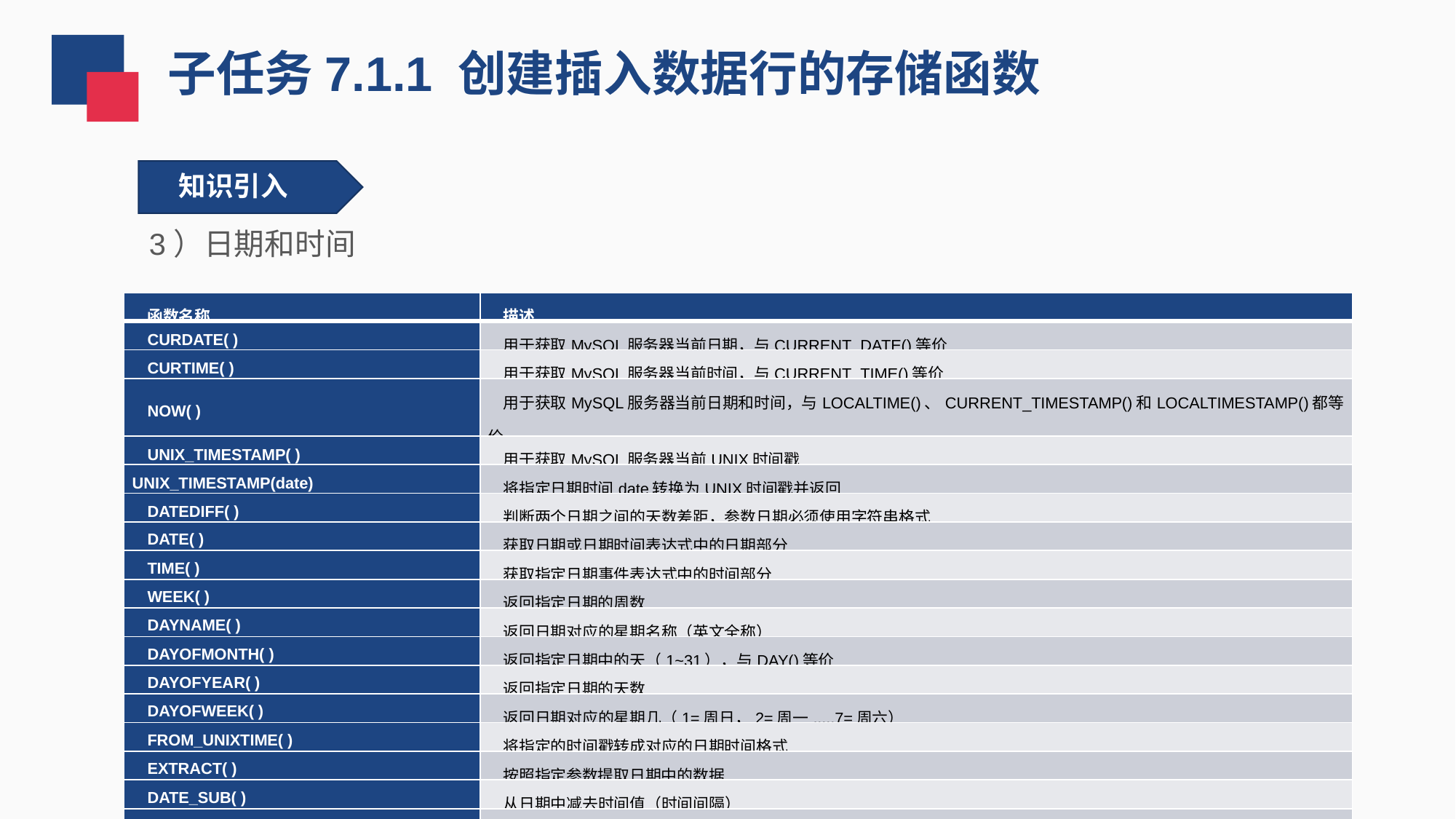

子任务7.1.1 创建插入数据行的存储函数

知识引入
3）日期和时间
| 函数名称 | 描述 |
| --- | --- |
| CURDATE( ) | 用于获取MySQL服务器当前日期，与CURRENT\_DATE()等价 |
| CURTIME( ) | 用于获取MySQL服务器当前时间，与CURRENT\_TIME()等价 |
| NOW( ) | 用于获取MySQL服务器当前日期和时间，与LOCALTIME()、CURRENT\_TIMESTAMP()和LOCALTIMESTAMP()都等价 |
| UNIX\_TIMESTAMP( ) | 用于获取MySQL服务器当前UNIX时间戳 |
| UNIX\_TIMESTAMP(date) | 将指定日期时间date转换为UNIX时间戳并返回 |
| DATEDIFF( ) | 判断两个日期之间的天数差距，参数日期必须使用字符串格式 |
| DATE( ) | 获取日期或日期时间表达式中的日期部分 |
| TIME( ) | 获取指定日期事件表达式中的时间部分 |
| WEEK( ) | 返回指定日期的周数 |
| DAYNAME( ) | 返回日期对应的星期名称（英文全称） |
| DAYOFMONTH( ) | 返回指定日期中的天（1~31），与DAY()等价 |
| DAYOFYEAR( ) | 返回指定日期的天数 |
| DAYOFWEEK( ) | 返回日期对应的星期几（1=周日，2=周一,....7=周六） |
| FROM\_UNIXTIME( ) | 将指定的时间戳转成对应的日期时间格式 |
| EXTRACT( ) | 按照指定参数提取日期中的数据 |
| DATE\_SUB( ) | 从日期中减去时间值（时间间隔） |
| DATE\_ADD( ) | 在指定的日期上添加日期时间 |